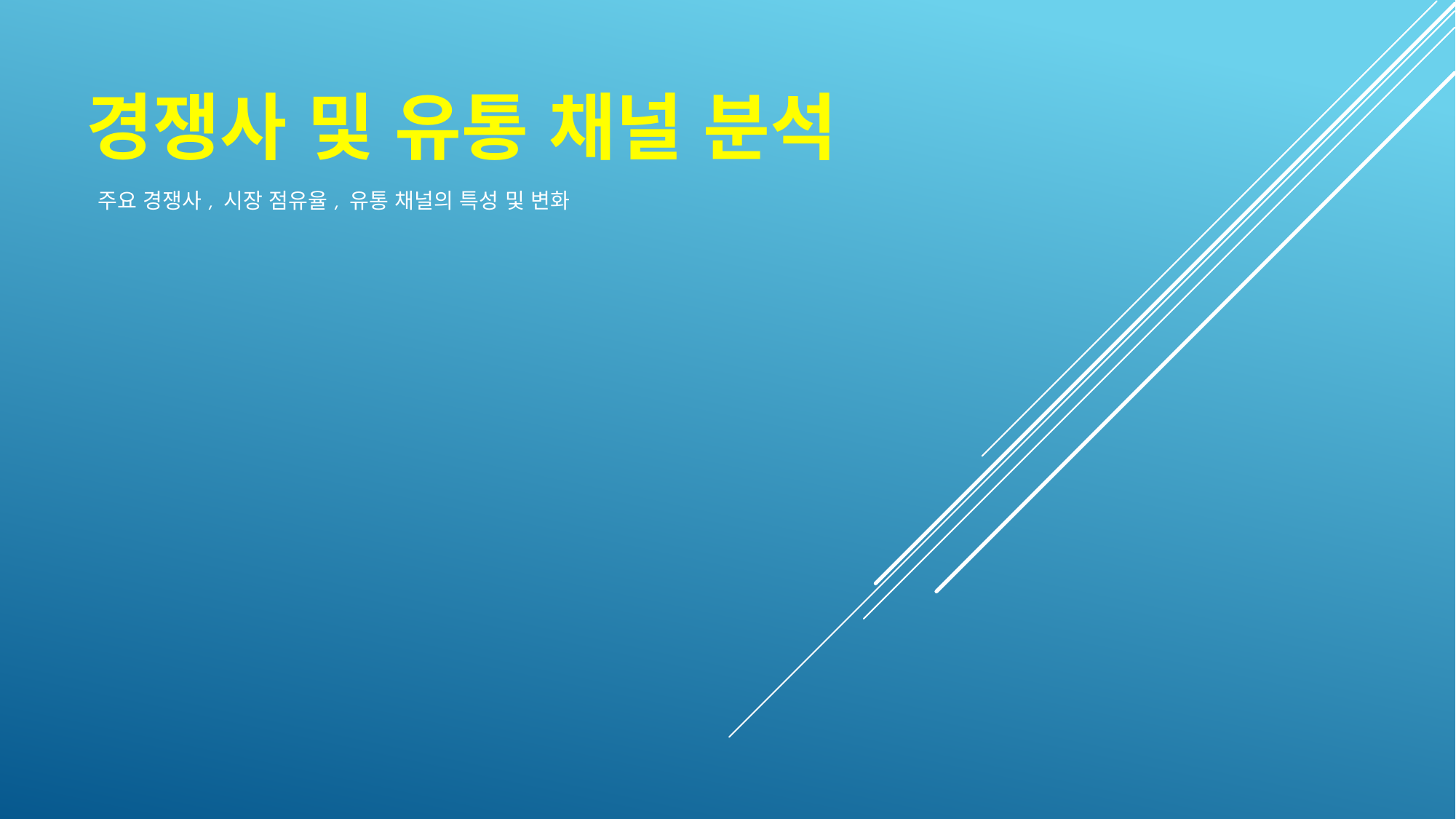

경쟁사 및 유통 채널 분석
 주요 경쟁사, 시장 점유율, 유통 채널의 특성 및 변화